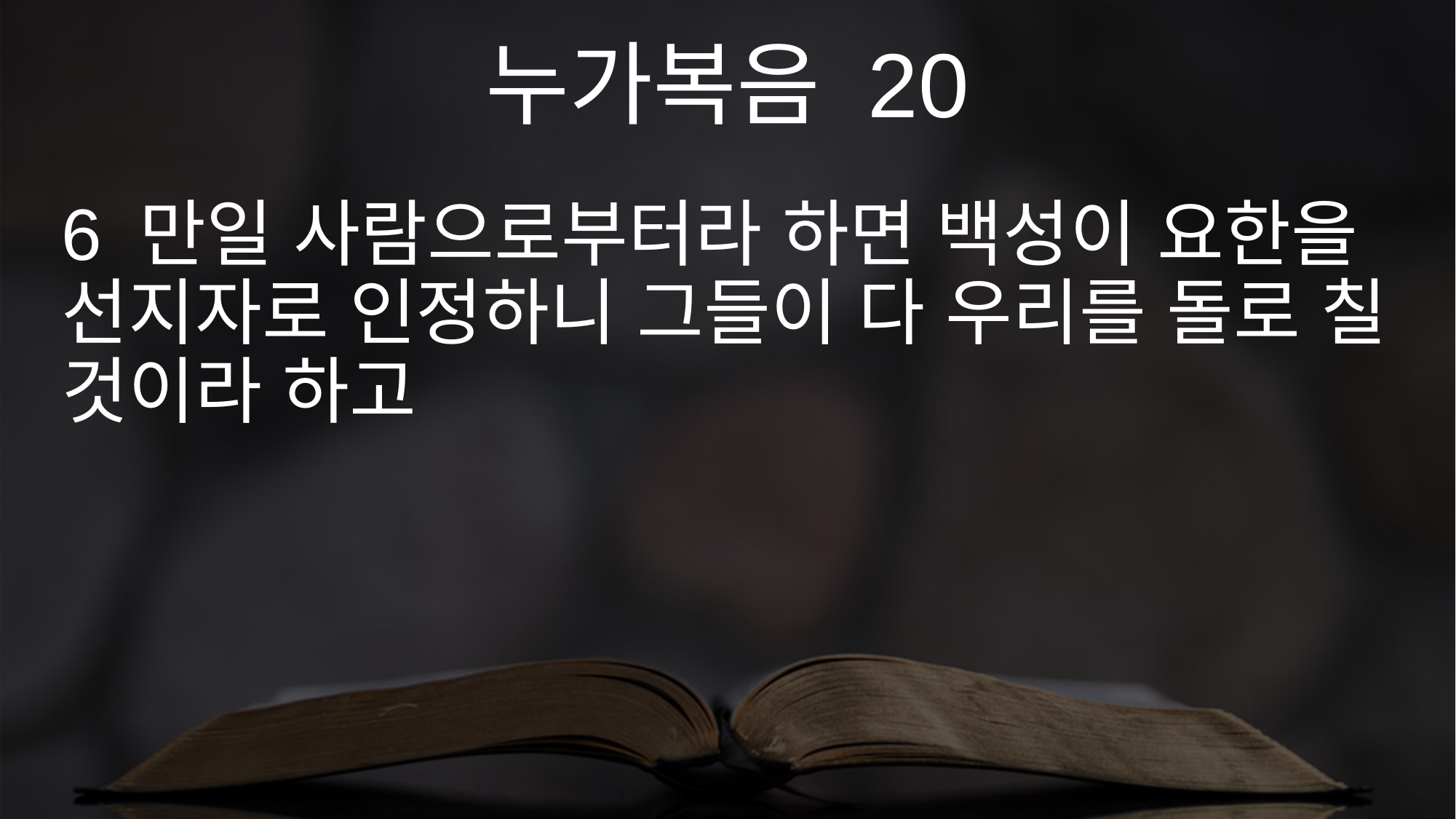

누가복음 20
6 만일 사람으로부터라 하면 백성이 요한을 선지자로 인정하니 그들이 다 우리를 돌로 칠 것이라 하고